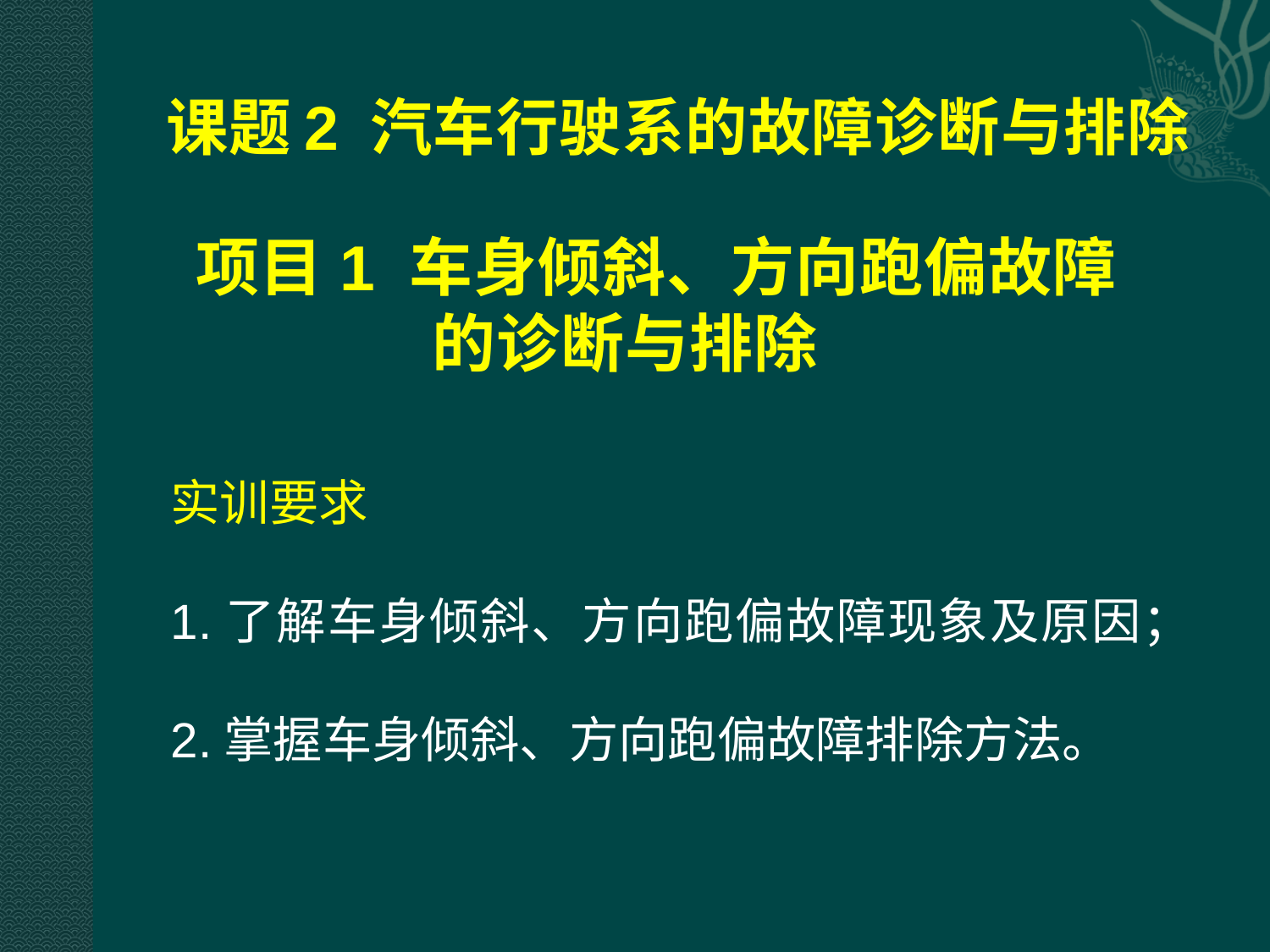

# 课题2 汽车行驶系的故障诊断与排除
项目1 车身倾斜、方向跑偏故障的诊断与排除
实训要求
1.了解车身倾斜、方向跑偏故障现象及原因；
2.掌握车身倾斜、方向跑偏故障排除方法。